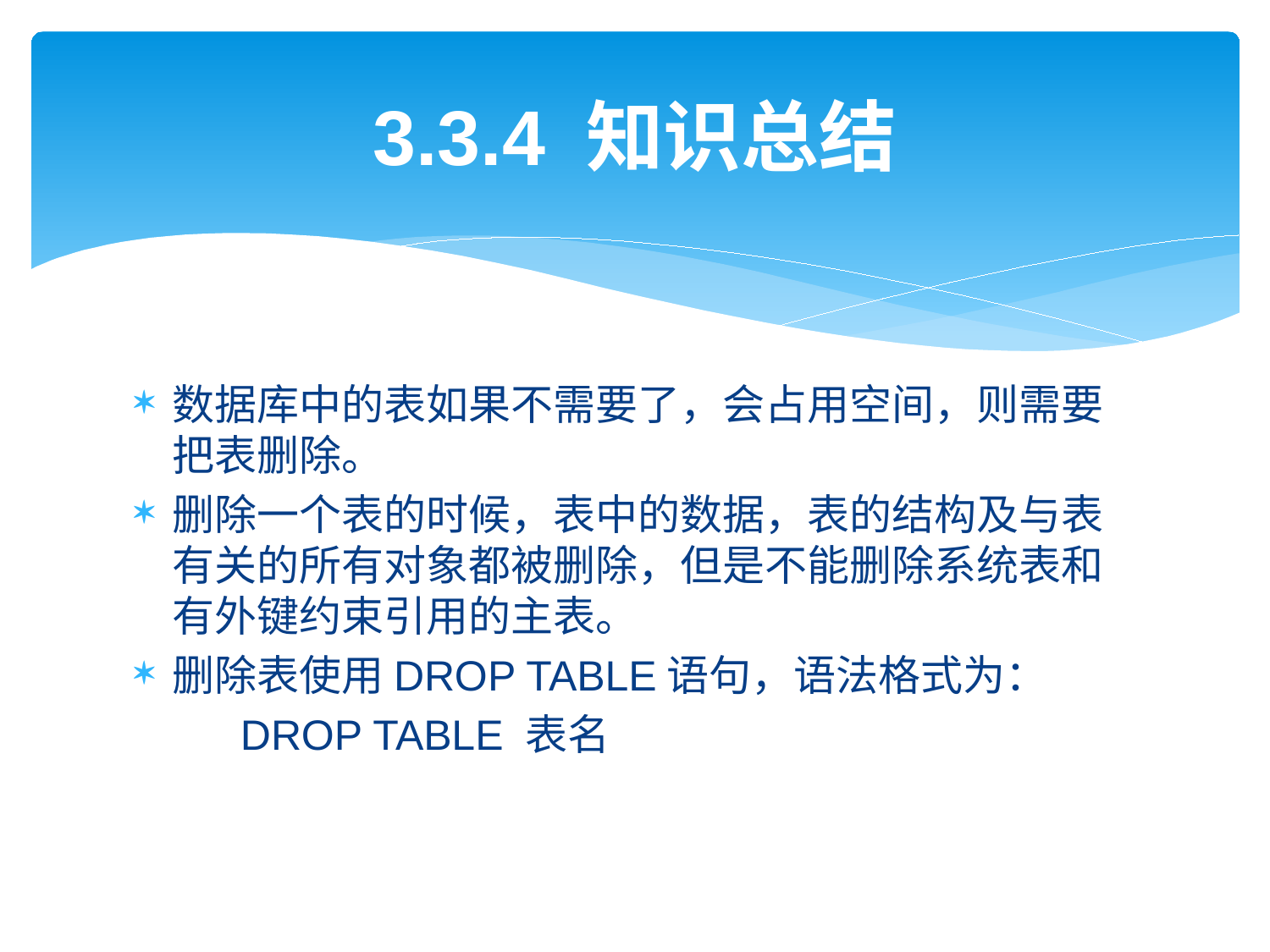

# 3.3.4 知识总结
数据库中的表如果不需要了，会占用空间，则需要把表删除。
删除一个表的时候，表中的数据，表的结构及与表有关的所有对象都被删除，但是不能删除系统表和有外键约束引用的主表。
删除表使用DROP TABLE语句，语法格式为：
         DROP TABLE 表名